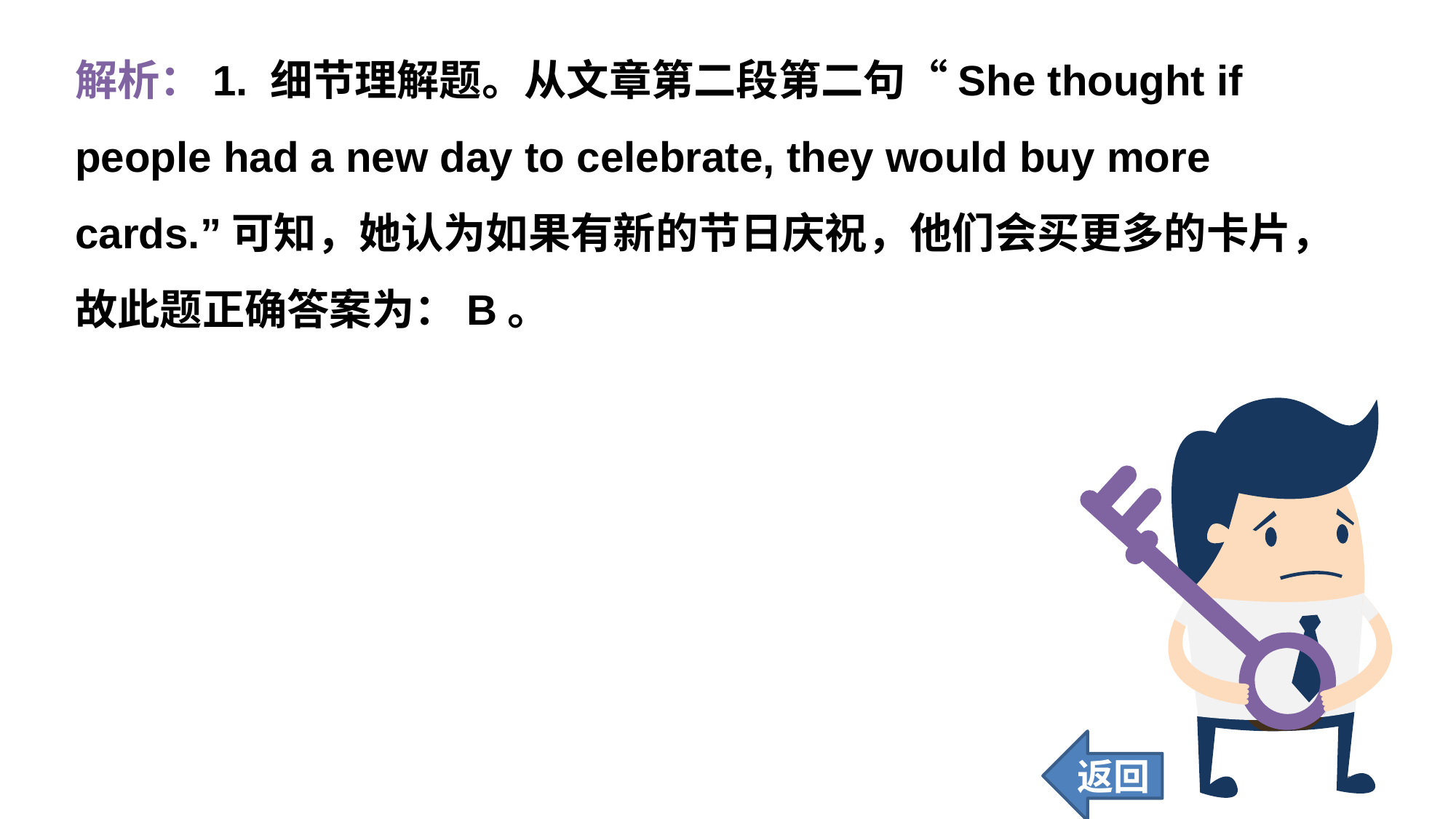

解析：1. 细节理解题。从文章第二段第二句“She thought if people had a new day to celebrate, they would buy more cards.”可知，她认为如果有新的节日庆祝，他们会买更多的卡片，故此题正确答案为：B。

返回
164